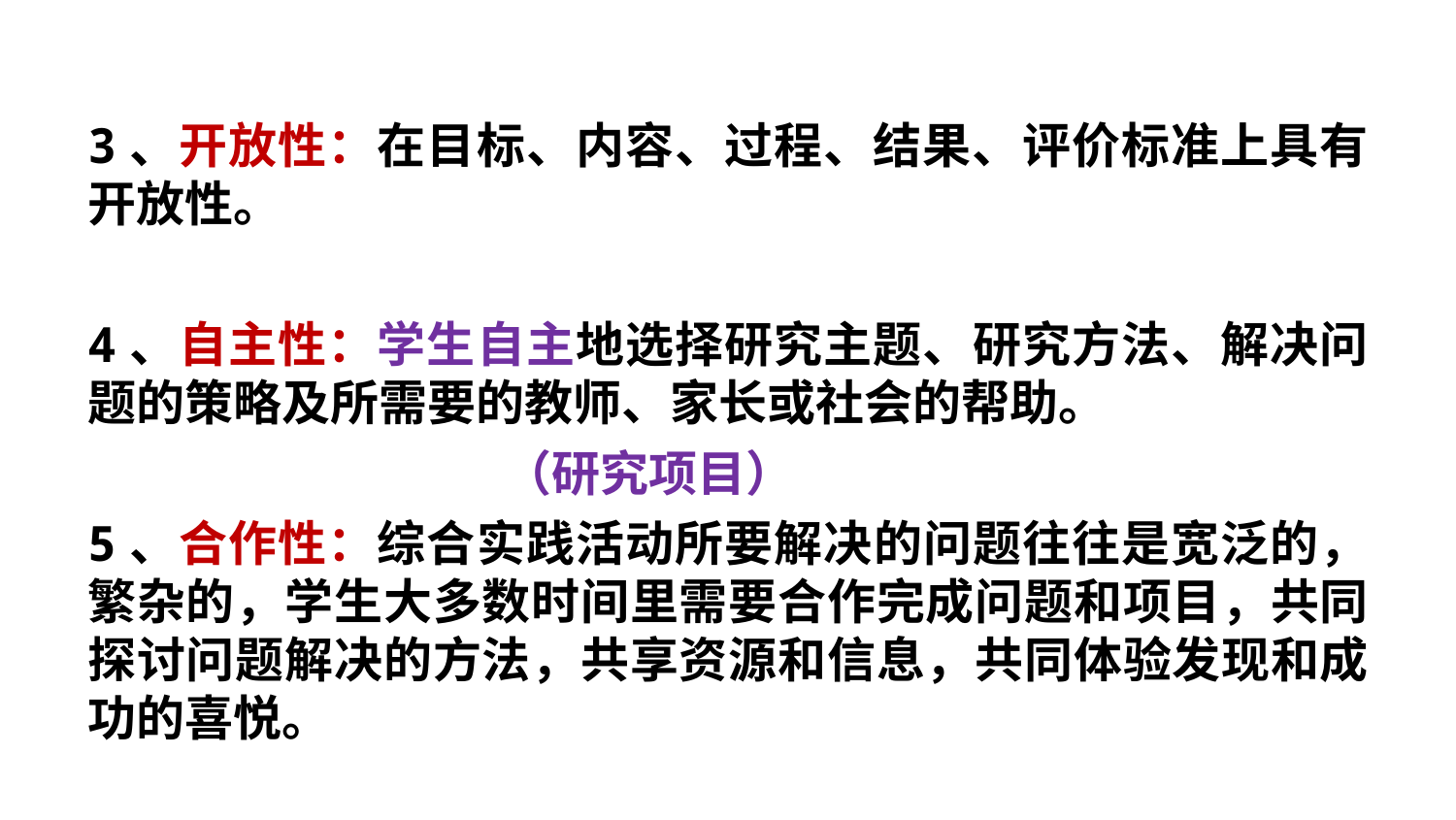

3、开放性：在目标、内容、过程、结果、评价标准上具有开放性。

4、自主性：学生自主地选择研究主题、研究方法、解决问题的策略及所需要的教师、家长或社会的帮助。
                                     （研究项目）
5、合作性：综合实践活动所要解决的问题往往是宽泛的，繁杂的，学生大多数时间里需要合作完成问题和项目，共同探讨问题解决的方法，共享资源和信息，共同体验发现和成功的喜悦。